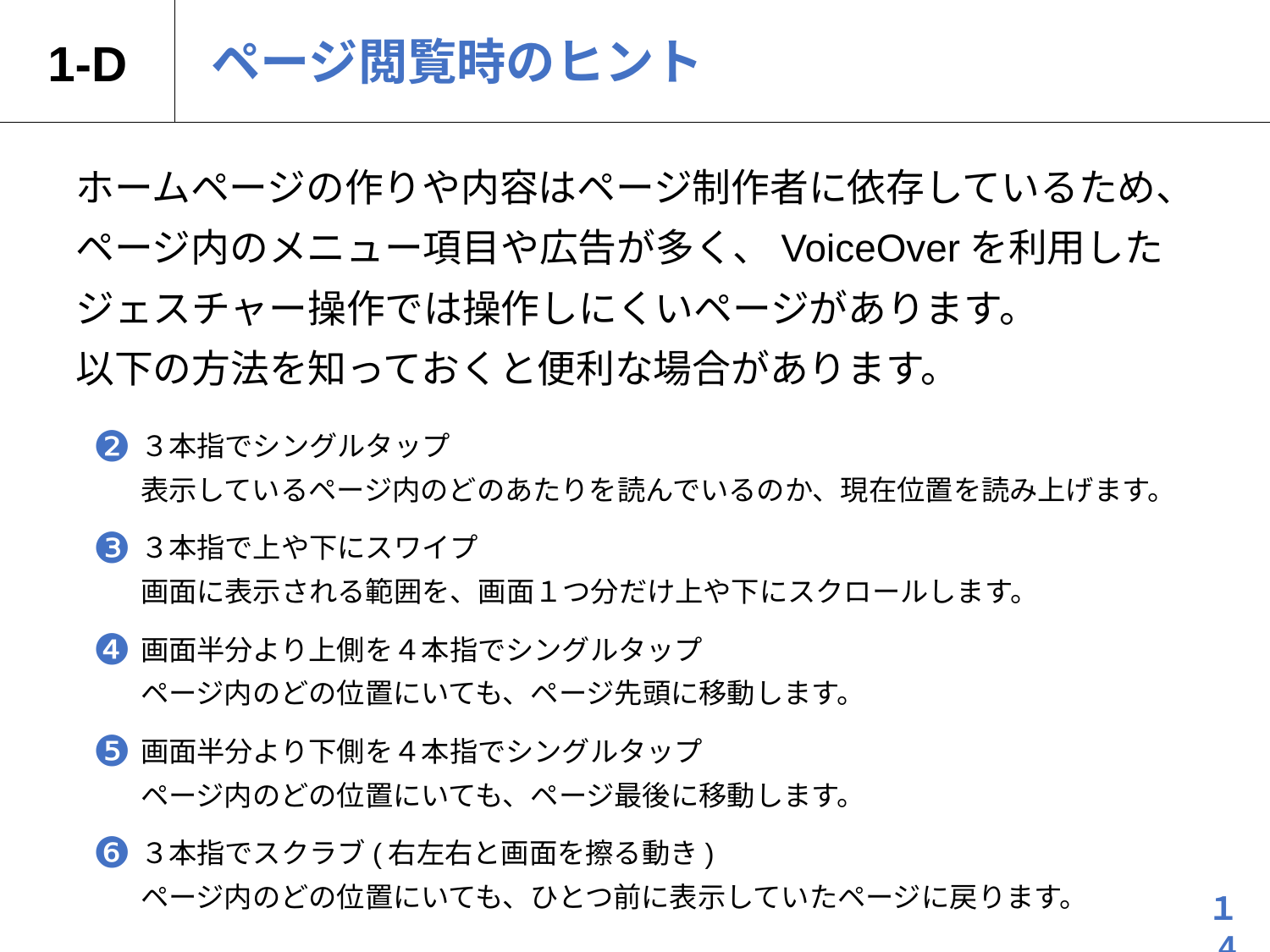

# 1-D
ページ閲覧時のヒント
ホームページの作りや内容はページ制作者に依存しているため、ページ内のメニュー項目や広告が多く、VoiceOverを利用したジェスチャー操作では操作しにくいページがあります。
以下の方法を知っておくと便利な場合があります。
❷
３本指でシングルタップ
表示しているページ内のどのあたりを読んでいるのか、現在位置を読み上げます。
❸
３本指で上や下にスワイプ
画面に表示される範囲を、画面１つ分だけ上や下にスクロールします。
❹
画面半分より上側を４本指でシングルタップ
ページ内のどの位置にいても、ページ先頭に移動します。
❺
画面半分より下側を４本指でシングルタップ
ページ内のどの位置にいても、ページ最後に移動します。
❻
３本指でスクラブ(右左右と画面を擦る動き)
ページ内のどの位置にいても、ひとつ前に表示していたページに戻ります。
１4